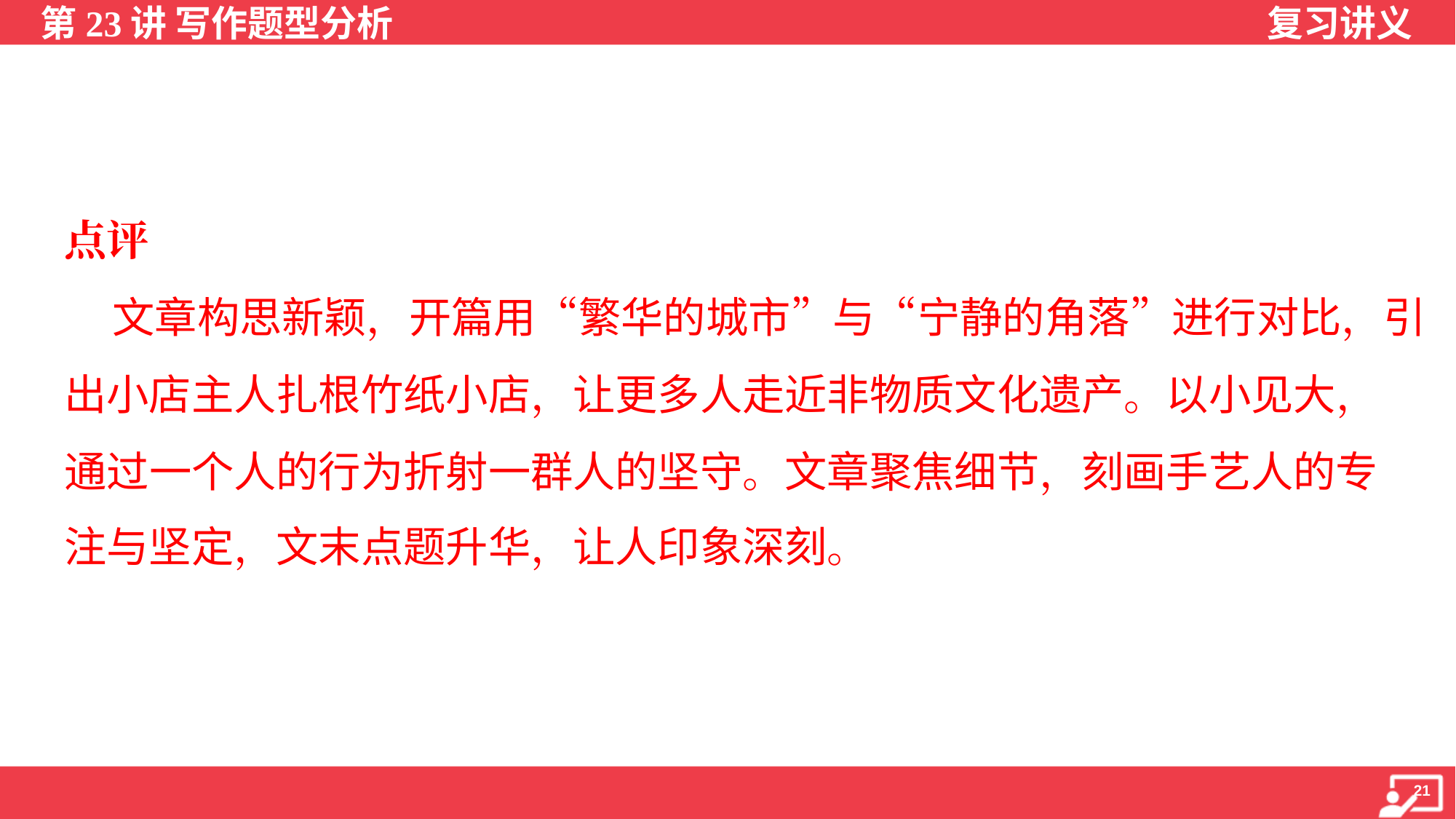

点评
    文章构思新颖，开篇用“繁华的城市”与“宁静的角落”进行对比，引
出小店主人扎根竹纸小店，让更多人走近非物质文化遗产。以小见大，
通过一个人的行为折射一群人的坚守。文章聚焦细节，刻画手艺人的专
注与坚定，文末点题升华，让人印象深刻。